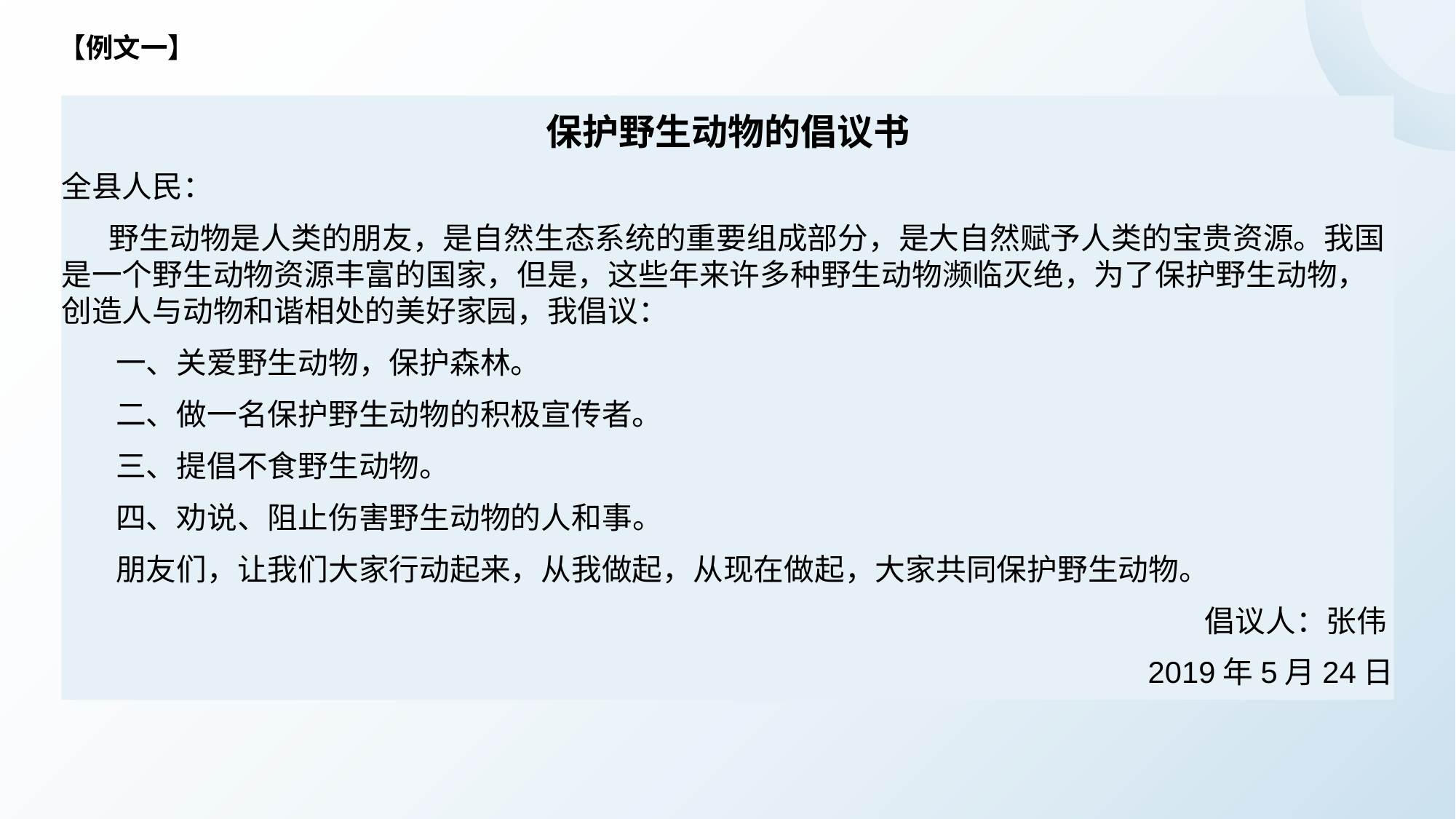

【例文一】
保护野生动物的倡议书
全县人民：
      野生动物是人类的朋友，是自然生态系统的重要组成部分，是大自然赋予人类的宝贵资源。我国是一个野生动物资源丰富的国家，但是，这些年来许多种野生动物濒临灭绝，为了保护野生动物，创造人与动物和谐相处的美好家园，我倡议：
       一、关爱野生动物，保护森林。
       二、做一名保护野生动物的积极宣传者。
       三、提倡不食野生动物。
       四、劝说、阻止伤害野生动物的人和事。
       朋友们，让我们大家行动起来，从我做起，从现在做起，大家共同保护野生动物。
倡议人：张伟
2019年5月24日